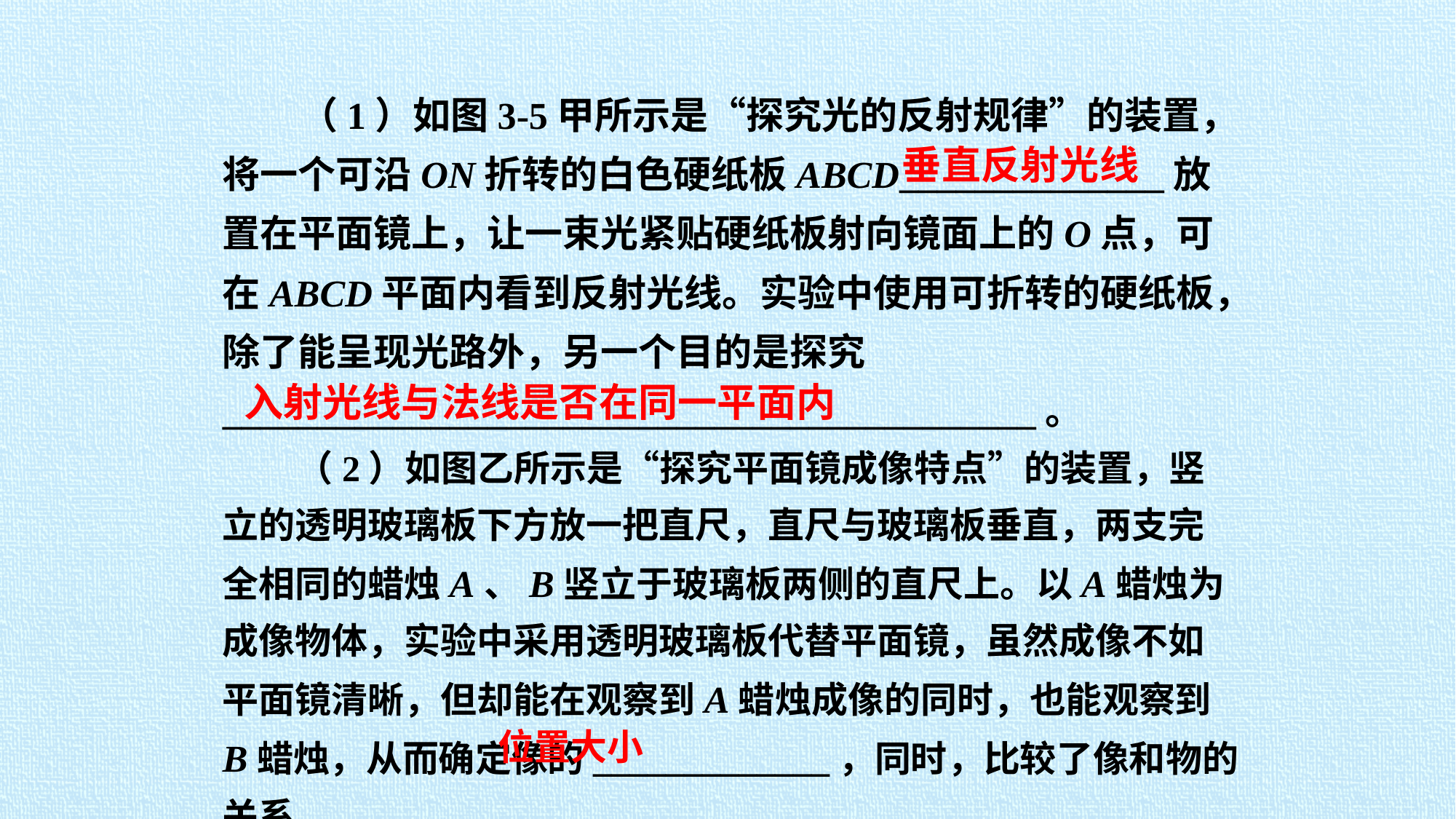

（1）如图3-5甲所示是“探究光的反射规律”的装置，将一个可沿ON折转的白色硬纸板ABCD______________放置在平面镜上，让一束光紧贴硬纸板射向镜面上的O点，可在ABCD平面内看到反射光线。实验中使用可折转的硬纸板，除了能呈现光路外，另一个目的是探究___________________________________________。
        （2）如图乙所示是“探究平面镜成像特点”的装置，竖立的透明玻璃板下方放一把直尺，直尺与玻璃板垂直，两支完全相同的蜡烛A、B竖立于玻璃板两侧的直尺上。以A蜡烛为成像物体，实验中采用透明玻璃板代替平面镜，虽然成像不如平面镜清晰，但却能在观察到A蜡烛成像的同时，也能观察到B蜡烛，从而确定像的_____________，同时，比较了像和物的关系。
垂直反射光线
入射光线与法线是否在同一平面内
位置大小